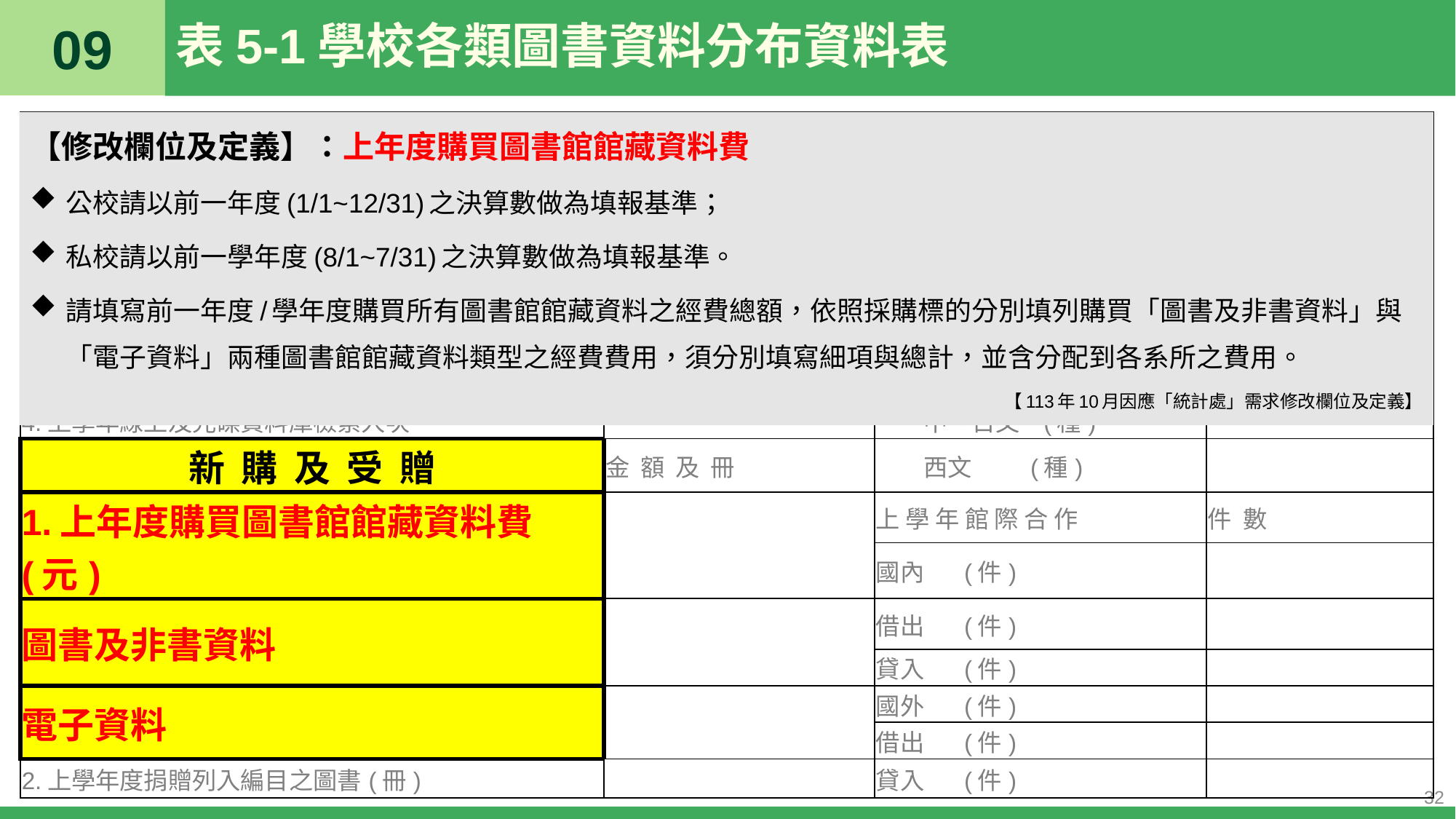

09
# 表5-1學校各類圖書資料分布資料表
【修改欄位及定義】：上年度購買圖書館館藏資料費
公校請以前一年度(1/1~12/31)之決算數做為填報基準；
私校請以前一學年度(8/1~7/31)之決算數做為填報基準。
請填寫前一年度/學年度購買所有圖書館館藏資料之經費總額，依照採購標的分別填列購買「圖書及非書資料」與「電子資料」兩種圖書館館藏資料類型之經費費用，須分別填寫細項與總計，並含分配到各系所之費用。
【113年10月因應「統計處」需求修改欄位及定義】

| 紙 本 圖 書 收 藏 冊 數 | 冊 數/總冊數 | 電 子 資 料 可 使 用 量 | 數 量 |
| --- | --- | --- | --- |
| 一、中文紙本圖書 |  | 1.線上資料庫 (種) |  |
| 二、外文紙本圖書 |  | 非 書 資 料 | 數 量 |
| 圖 書 館 服 務 | 數 量 | 1.微縮影片 |  |
| 1.圖書閱覽座位數 |  | 現 期 書 報 | 數 量 |
| 2.上學年借閱人次(僅含紙本圖書及非書資料) |  | 1.報紙 (種) [限紙本] |  |
| 3.上學年借閱冊次(僅含紙本圖書及非書資料) |  | 2.期刊 [限紙本] |  |
| 4.上學年線上及光碟資料庫檢索人次 |  | 中、日文 (種) |  |
| 新 購 及 受 贈 | 金 額 及 冊 | 西文 　 (種) |  |
| 1.上年度購買圖書館館藏資料費 (元) |  | 上 學 年 館 際 合 作 | 件 數 |
|  |  | 國內 (件) |  |
| 圖書及非書資料 |  | 借出 (件) |  |
|  |  | 貸入 (件) |  |
| 電子資料 |  | 國外 (件) |  |
|  |  | 借出 (件) |  |
| 2.上學年度捐贈列入編目之圖書(冊) |  | 貸入 (件) |  |
32